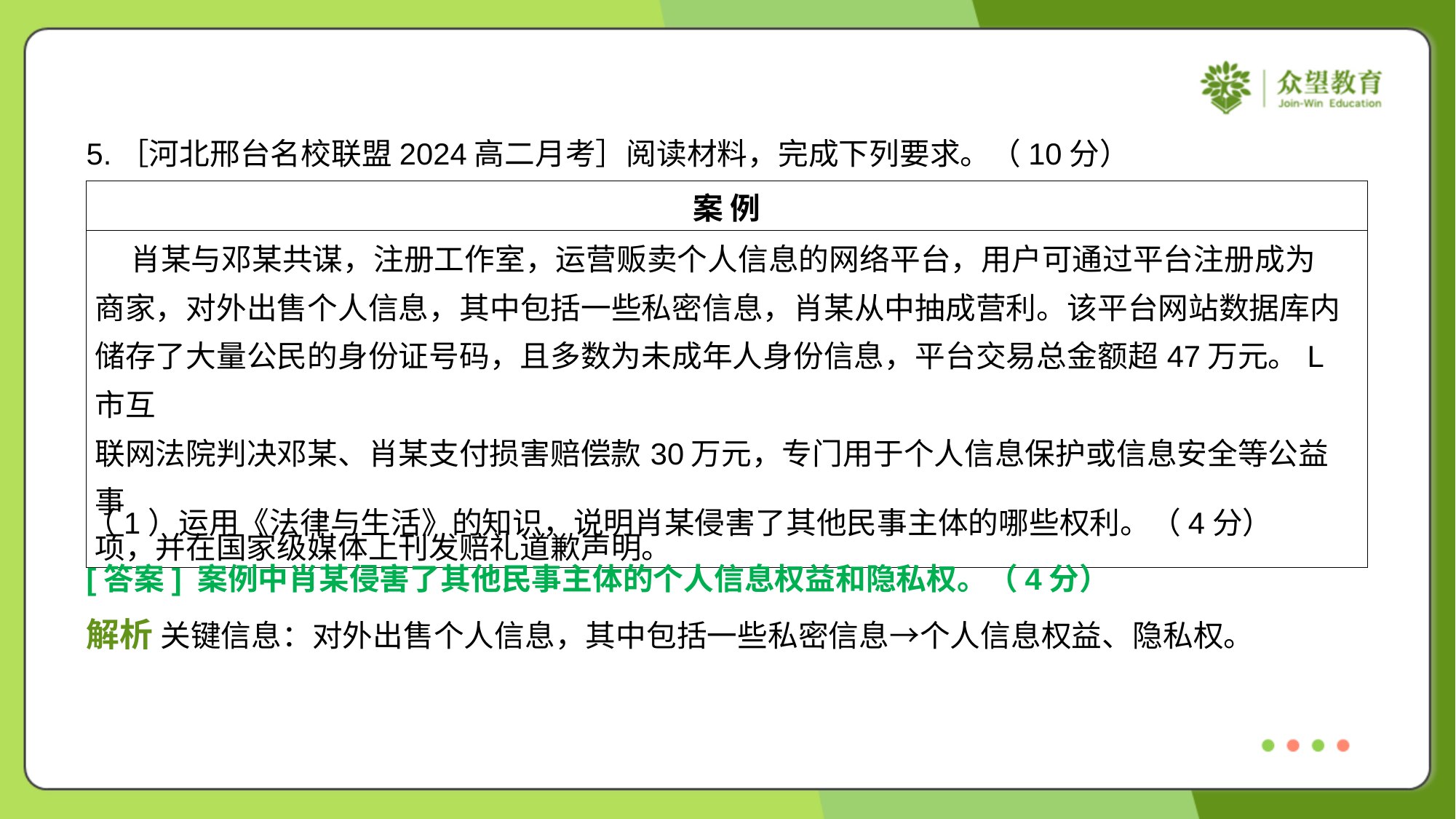

5.［河北邢台名校联盟2024高二月考］阅读材料，完成下列要求。（10分）
| 案 例 |
| --- |
| 肖某与邓某共谋，注册工作室，运营贩卖个人信息的网络平台，用户可通过平台注册成为 商家，对外出售个人信息，其中包括一些私密信息，肖某从中抽成营利。该平台网站数据库内 储存了大量公民的身份证号码，且多数为未成年人身份信息，平台交易总金额超47万元。L市互 联网法院判决邓某、肖某支付损害赔偿款30万元，专门用于个人信息保护或信息安全等公益事 项，并在国家级媒体上刊发赔礼道歉声明。 |
（1）运用《法律与生活》的知识，说明肖某侵害了其他民事主体的哪些权利。（4分）
[答案] 案例中肖某侵害了其他民事主体的个人信息权益和隐私权。（4分）
解析 关键信息：对外出售个人信息，其中包括一些私密信息→个人信息权益、隐私权。